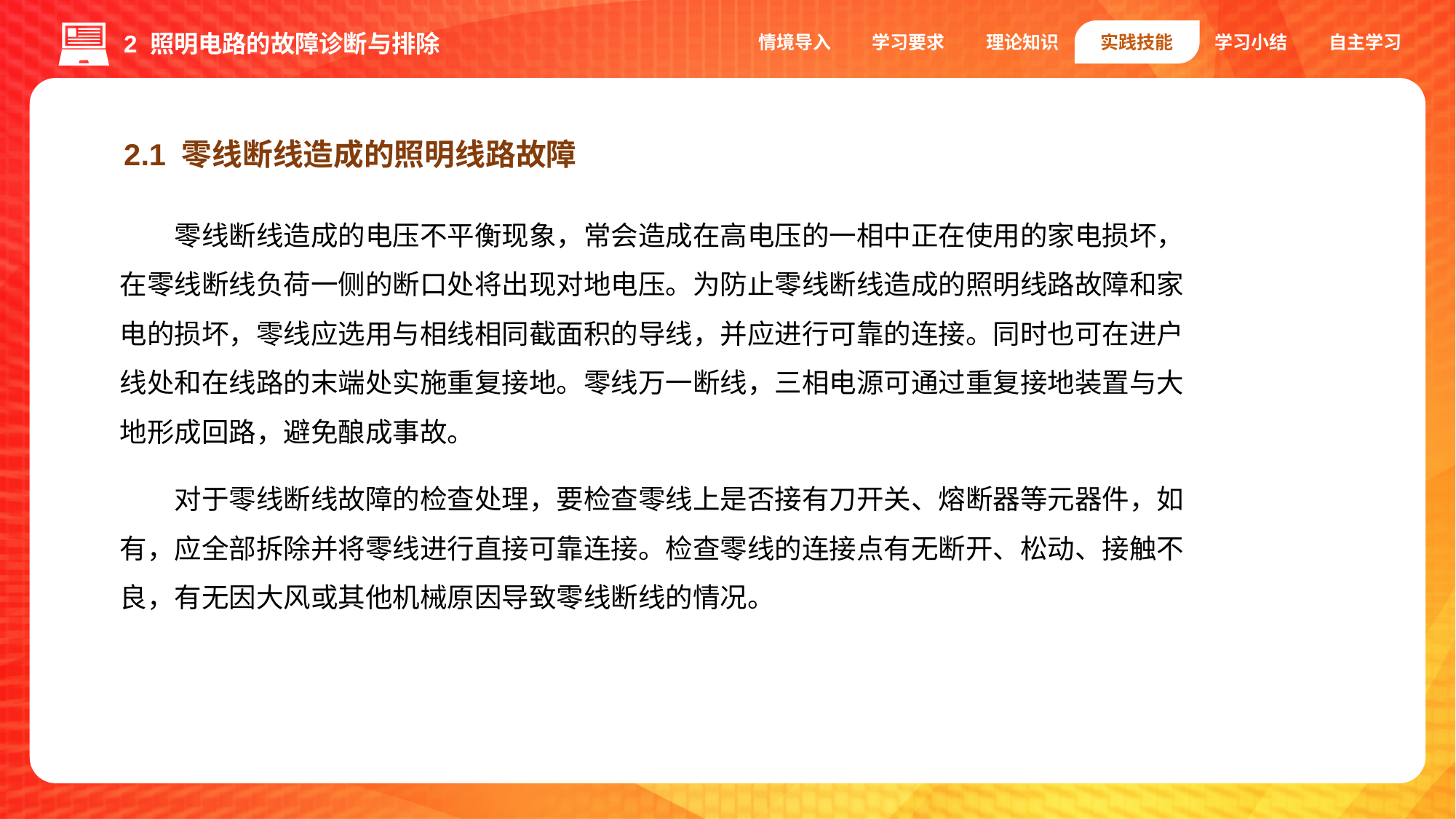

情境导入
学习要求
理论知识
实践技能
学习小结
自主学习

2 照明电路的故障诊断与排除
2.1 零线断线造成的照明线路故障
零线断线造成的电压不平衡现象，常会造成在高电压的一相中正在使用的家电损坏，在零线断线负荷一侧的断口处将出现对地电压。为防止零线断线造成的照明线路故障和家电的损坏，零线应选用与相线相同截面积的导线，并应进行可靠的连接。同时也可在进户线处和在线路的末端处实施重复接地。零线万一断线，三相电源可通过重复接地装置与大地形成回路，避免酿成事故。
对于零线断线故障的检查处理，要检查零线上是否接有刀开关、熔断器等元器件，如有，应全部拆除并将零线进行直接可靠连接。检查零线的连接点有无断开、松动、接触不良，有无因大风或其他机械原因导致零线断线的情况。